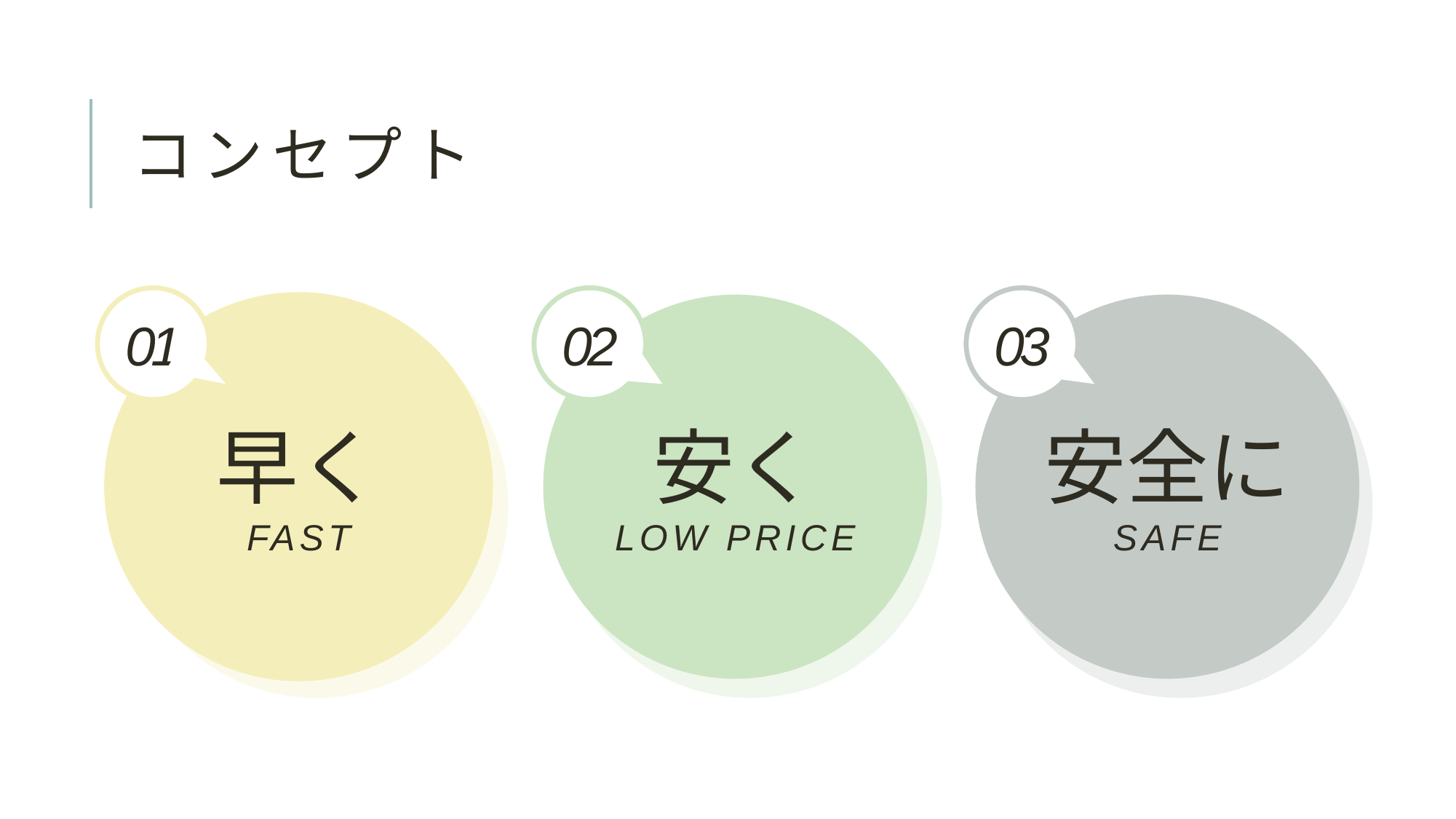

# コンセプト
01

02

03
早く
FAST
安く
LOW PRICE
安全に
SAFE